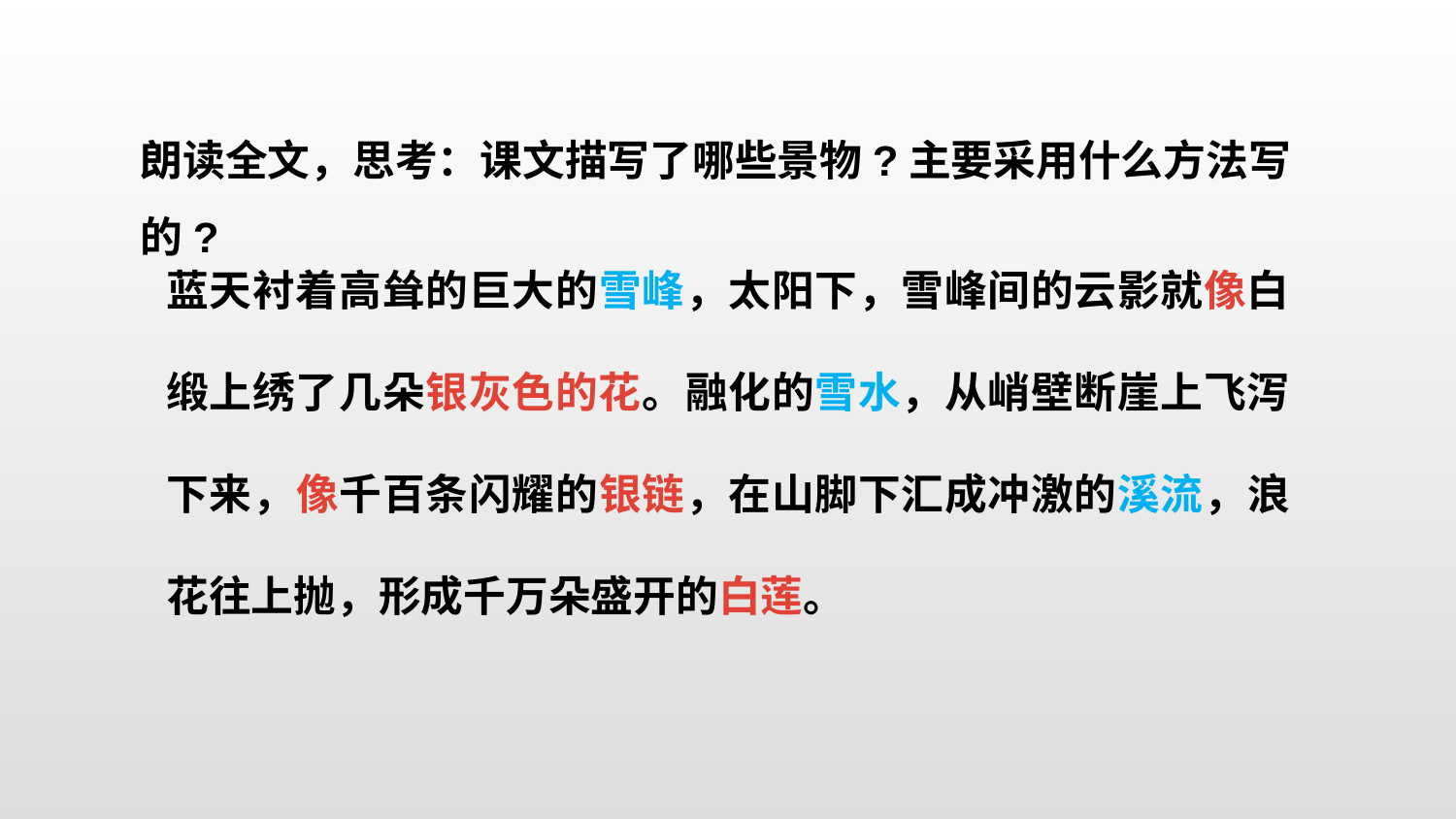

朗读全文，思考：课文描写了哪些景物?主要采用什么方法写的?
蓝天衬着高耸的巨大的雪峰，太阳下，雪峰间的云影就像白缎上绣了几朵银灰色的花。融化的雪水，从峭壁断崖上飞泻下来，像千百条闪耀的银链，在山脚下汇成冲激的溪流，浪花往上抛，形成千万朵盛开的白莲。